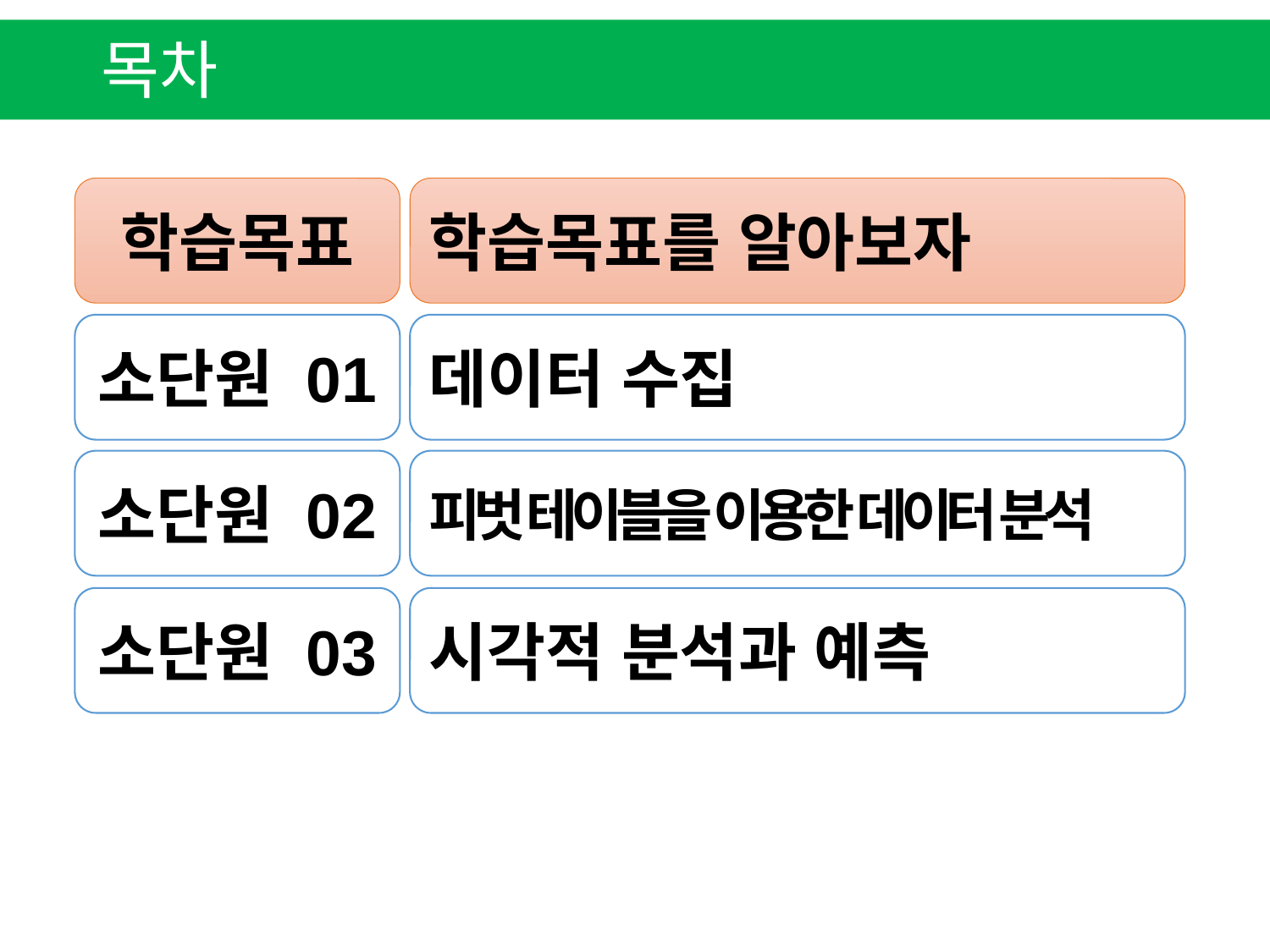

목차
학습목표
학습목표를 알아보자
소단원 01
데이터 수집
소단원 02
피벗 테이블을 이용한 데이터 분석
소단원 03
시각적 분석과 예측